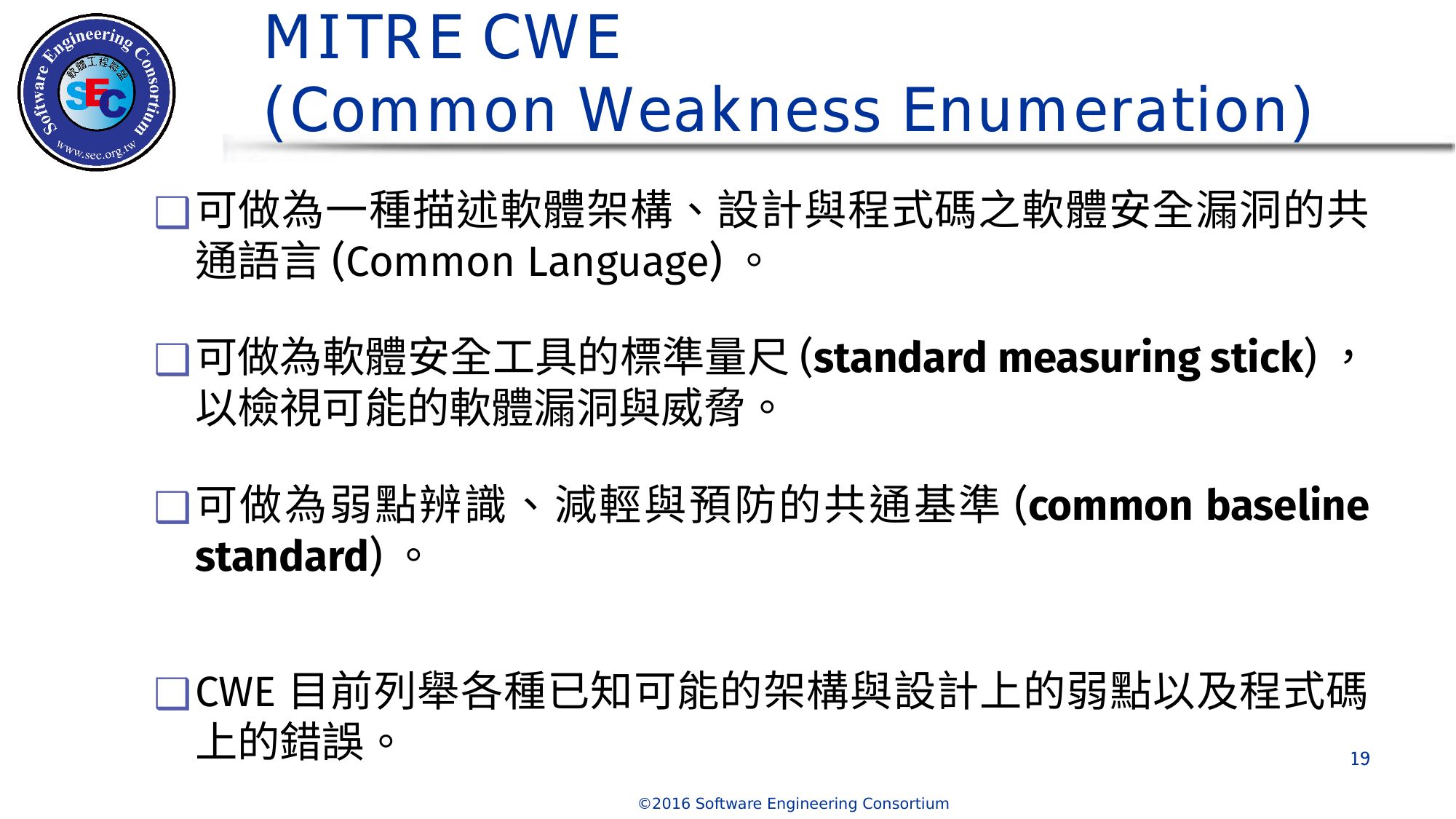

# MITRE CWE (Common Weakness Enumeration)
可做為一種描述軟體架構、設計與程式碼之軟體安全漏洞的共通語言(Common Language)。
可做為軟體安全工具的標準量尺(standard measuring stick)，以檢視可能的軟體漏洞與威脅。
可做為弱點辨識、減輕與預防的共通基準(common baseline standard)。

CWE目前列舉各種已知可能的架構與設計上的弱點以及程式碼上的錯誤。
19